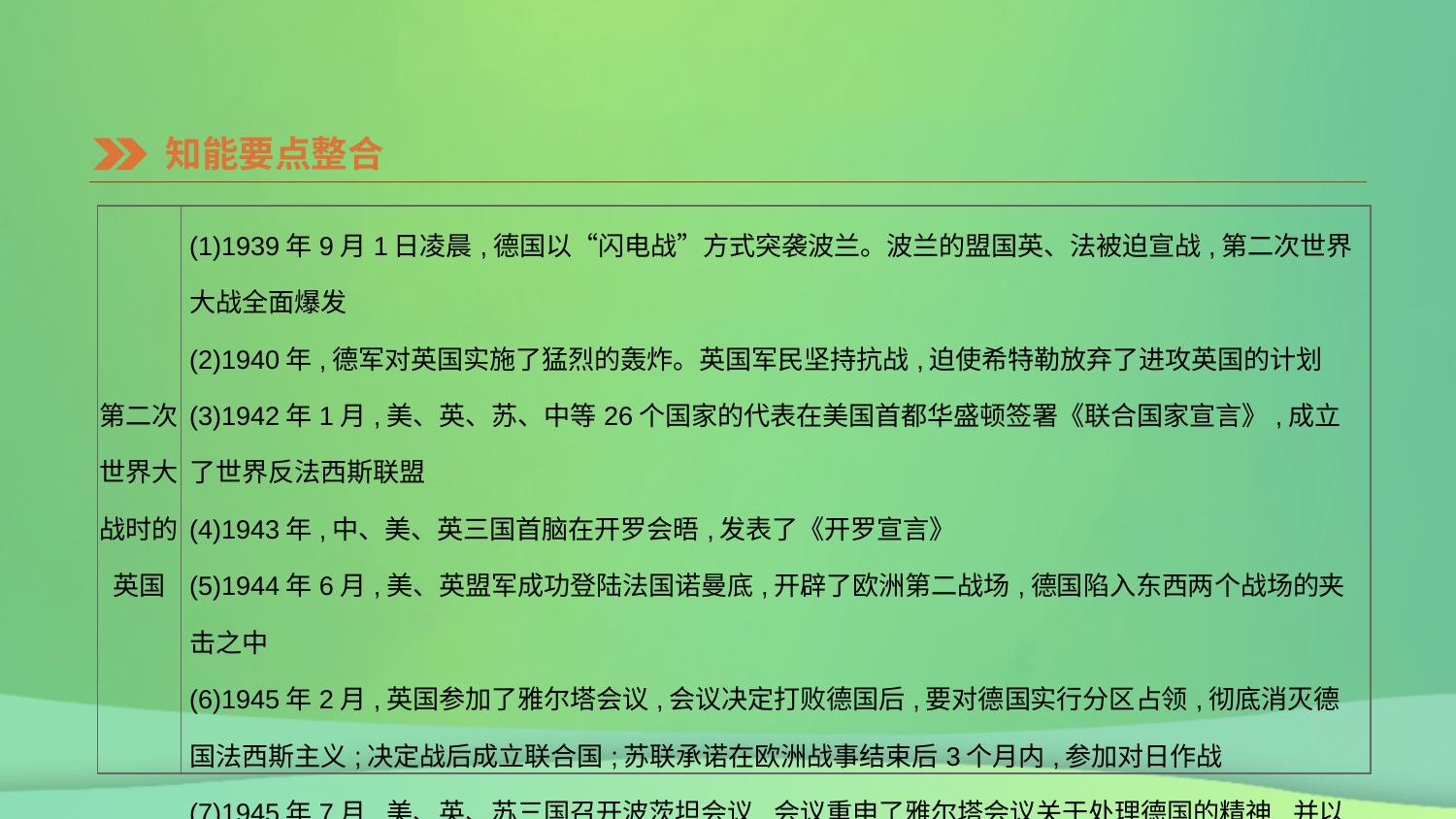

知能要点整合

| 第二次世界大战时的英国 | (1)1939年9月1日凌晨,德国以“闪电战”方式突袭波兰。波兰的盟国英、法被迫宣战,第二次世界大战全面爆发 (2)1940年,德军对英国实施了猛烈的轰炸。英国军民坚持抗战,迫使希特勒放弃了进攻英国的计划 (3)1942年1月,美、英、苏、中等26个国家的代表在美国首都华盛顿签署《联合国家宣言》,成立了世界反法西斯联盟 (4)1943年,中、美、英三国首脑在开罗会晤,发表了《开罗宣言》 (5)1944年6月,美、英盟军成功登陆法国诺曼底,开辟了欧洲第二战场,德国陷入东西两个战场的夹击之中 (6)1945年2月,英国参加了雅尔塔会议,会议决定打败德国后,要对德国实行分区占领,彻底消灭德国法西斯主义;决定战后成立联合国;苏联承诺在欧洲战事结束后3个月内,参加对日作战 (7)1945年7月,美、英、苏三国召开波茨坦会议,会议重申了雅尔塔会议关于处理德国的精神,并以中、美、英三国的名义发表了敦促日本投降的《波茨坦公告》 |
| --- | --- |